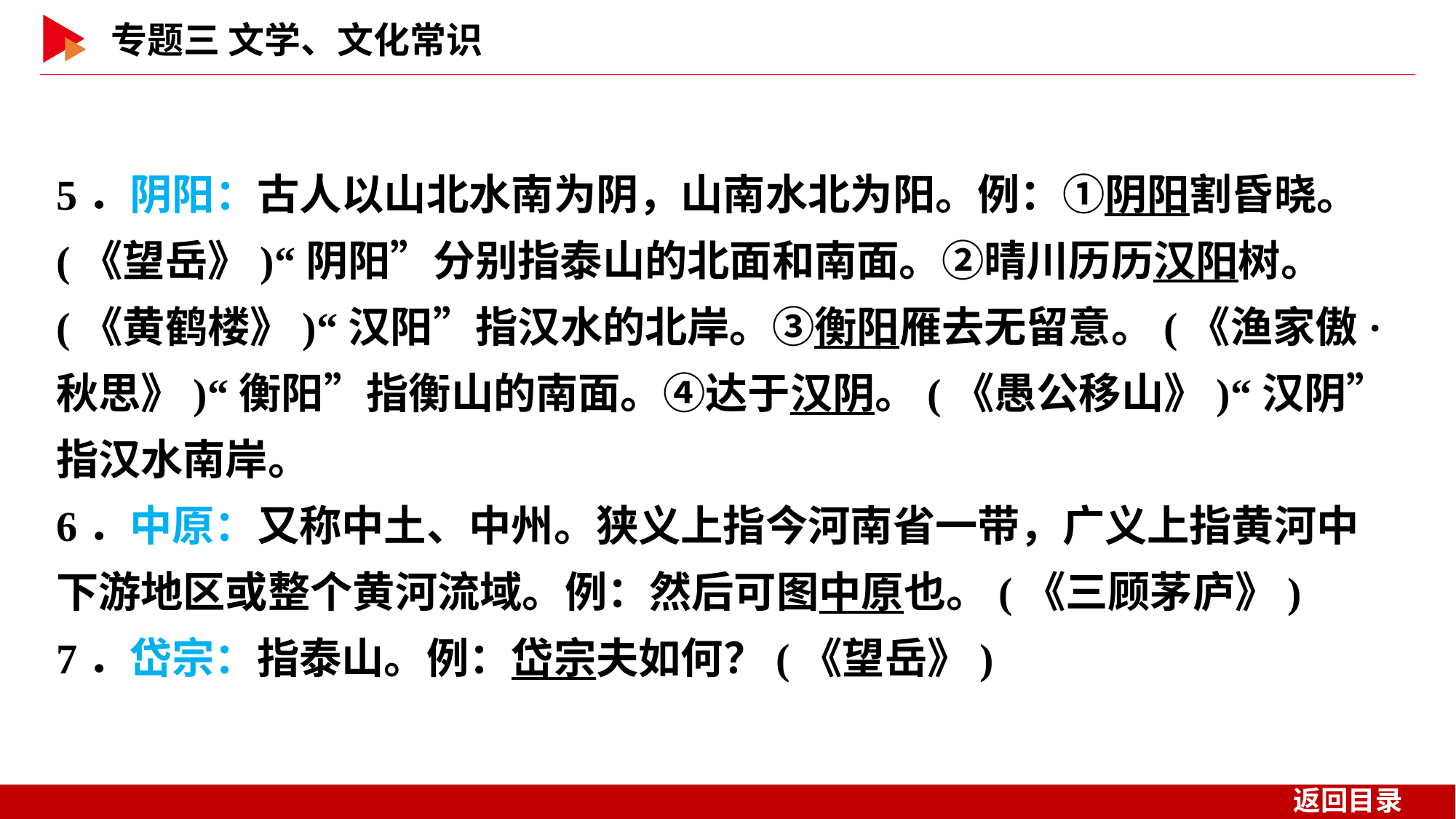

5．阴阳：古人以山北水南为阴，山南水北为阳。例：①阴阳割昏晓。(《望岳》)“阴阳”分别指泰山的北面和南面。②晴川历历汉阳树。(《黄鹤楼》)“汉阳”指汉水的北岸。③衡阳雁去无留意。(《渔家傲·秋思》)“衡阳”指衡山的南面。④达于汉阴。(《愚公移山》)“汉阴”指汉水南岸。
6．中原：又称中土、中州。狭义上指今河南省一带，广义上指黄河中下游地区或整个黄河流域。例：然后可图中原也。(《三顾茅庐》)
7．岱宗：指泰山。例：岱宗夫如何？(《望岳》)